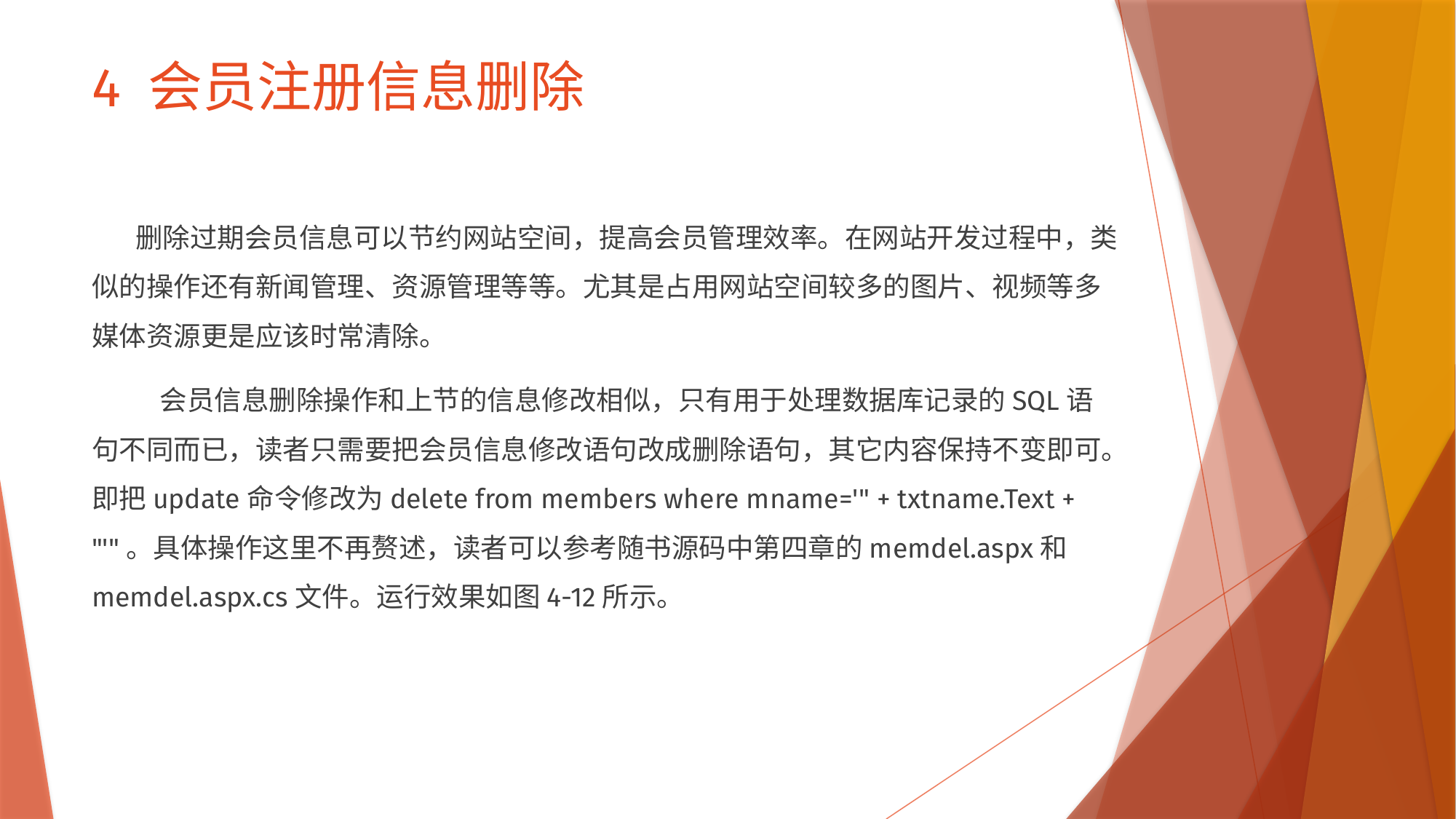

# 4 会员注册信息删除
      删除过期会员信息可以节约网站空间，提高会员管理效率。在网站开发过程中，类似的操作还有新闻管理、资源管理等等。尤其是占用网站空间较多的图片、视频等多媒体资源更是应该时常清除。
          会员信息删除操作和上节的信息修改相似，只有用于处理数据库记录的SQL语句不同而已，读者只需要把会员信息修改语句改成删除语句，其它内容保持不变即可。即把update命令修改为delete from members where mname='" + txtname.Text + "'"。具体操作这里不再赘述，读者可以参考随书源码中第四章的memdel.aspx和memdel.aspx.cs文件。运行效果如图4-12所示。